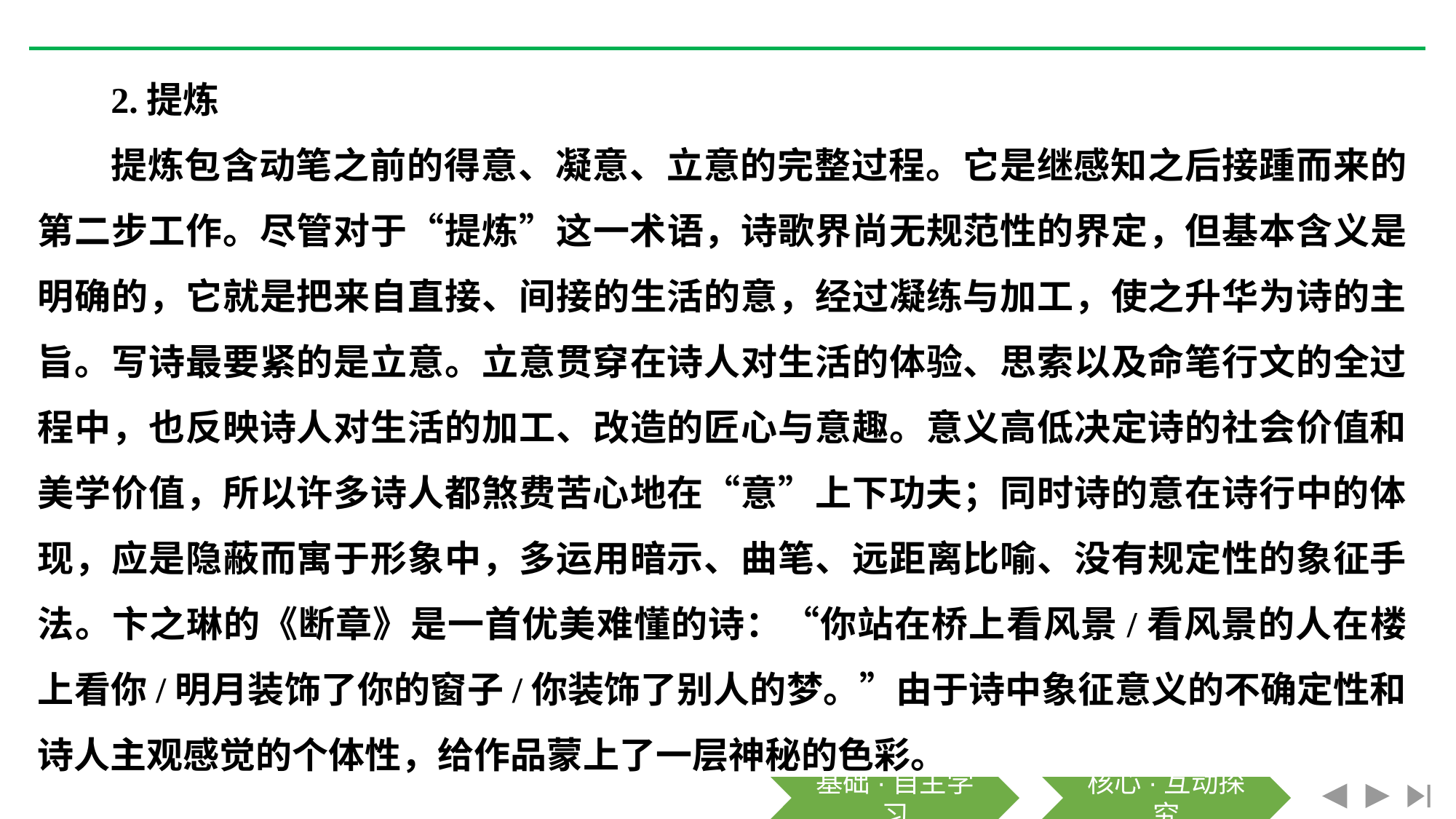

2.提炼
提炼包含动笔之前的得意、凝意、立意的完整过程。它是继感知之后接踵而来的第二步工作。尽管对于“提炼”这一术语，诗歌界尚无规范性的界定，但基本含义是明确的，它就是把来自直接、间接的生活的意，经过凝练与加工，使之升华为诗的主旨。写诗最要紧的是立意。立意贯穿在诗人对生活的体验、思索以及命笔行文的全过程中，也反映诗人对生活的加工、改造的匠心与意趣。意义高低决定诗的社会价值和美学价值，所以许多诗人都煞费苦心地在“意”上下功夫；同时诗的意在诗行中的体现，应是隐蔽而寓于形象中，多运用暗示、曲笔、远距离比喻、没有规定性的象征手法。卞之琳的《断章》是一首优美难懂的诗：“你站在桥上看风景/看风景的人在楼上看你/明月装饰了你的窗子/你装饰了别人的梦。”由于诗中象征意义的不确定性和诗人主观感觉的个体性，给作品蒙上了一层神秘的色彩。